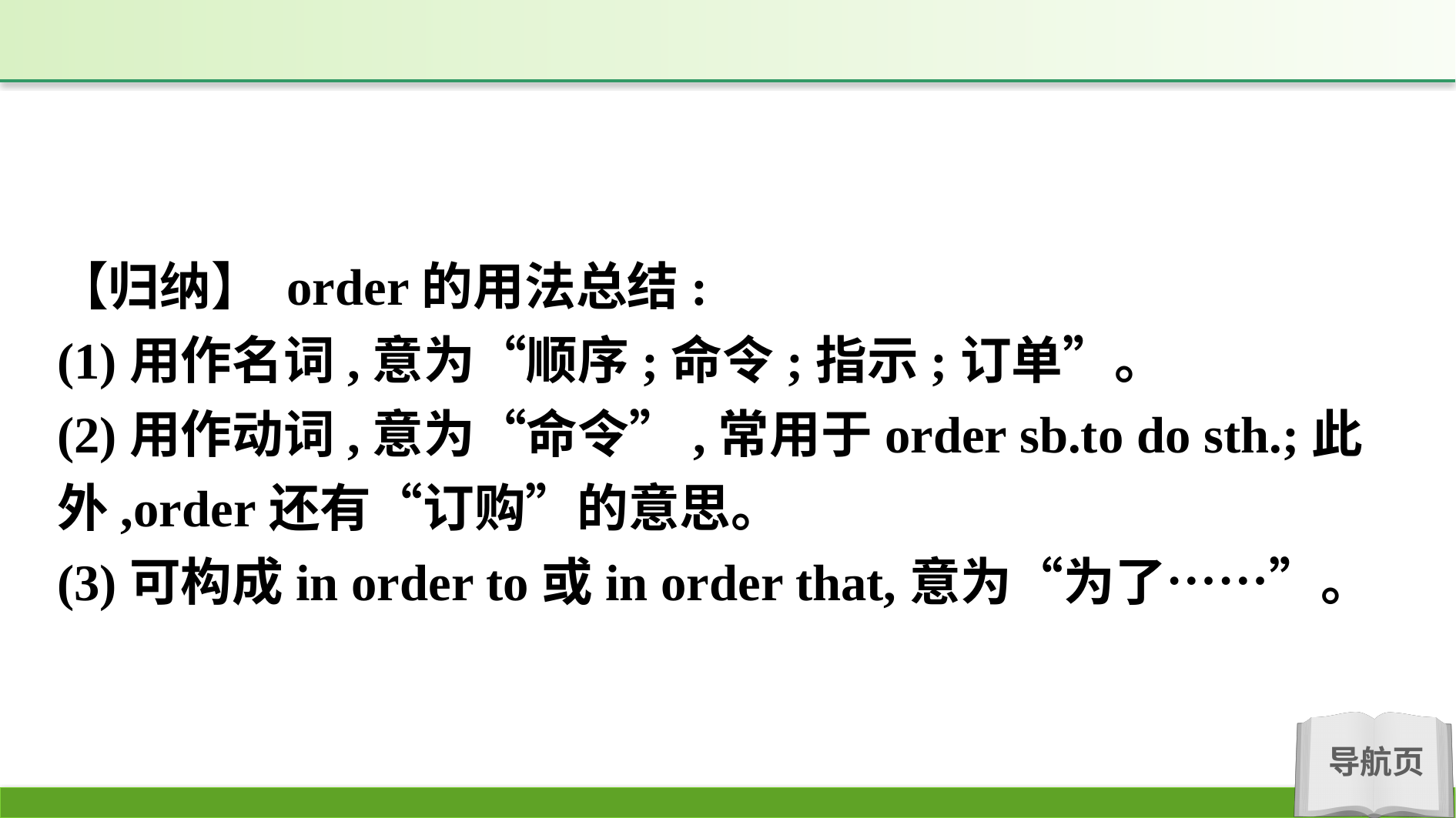

【归纳】 order的用法总结:
(1)用作名词,意为“顺序;命令;指示;订单”。
(2)用作动词,意为“命令”,常用于order sb.to do sth.;此外,order还有“订购”的意思。
(3)可构成in order to或in order that,意为“为了……”。